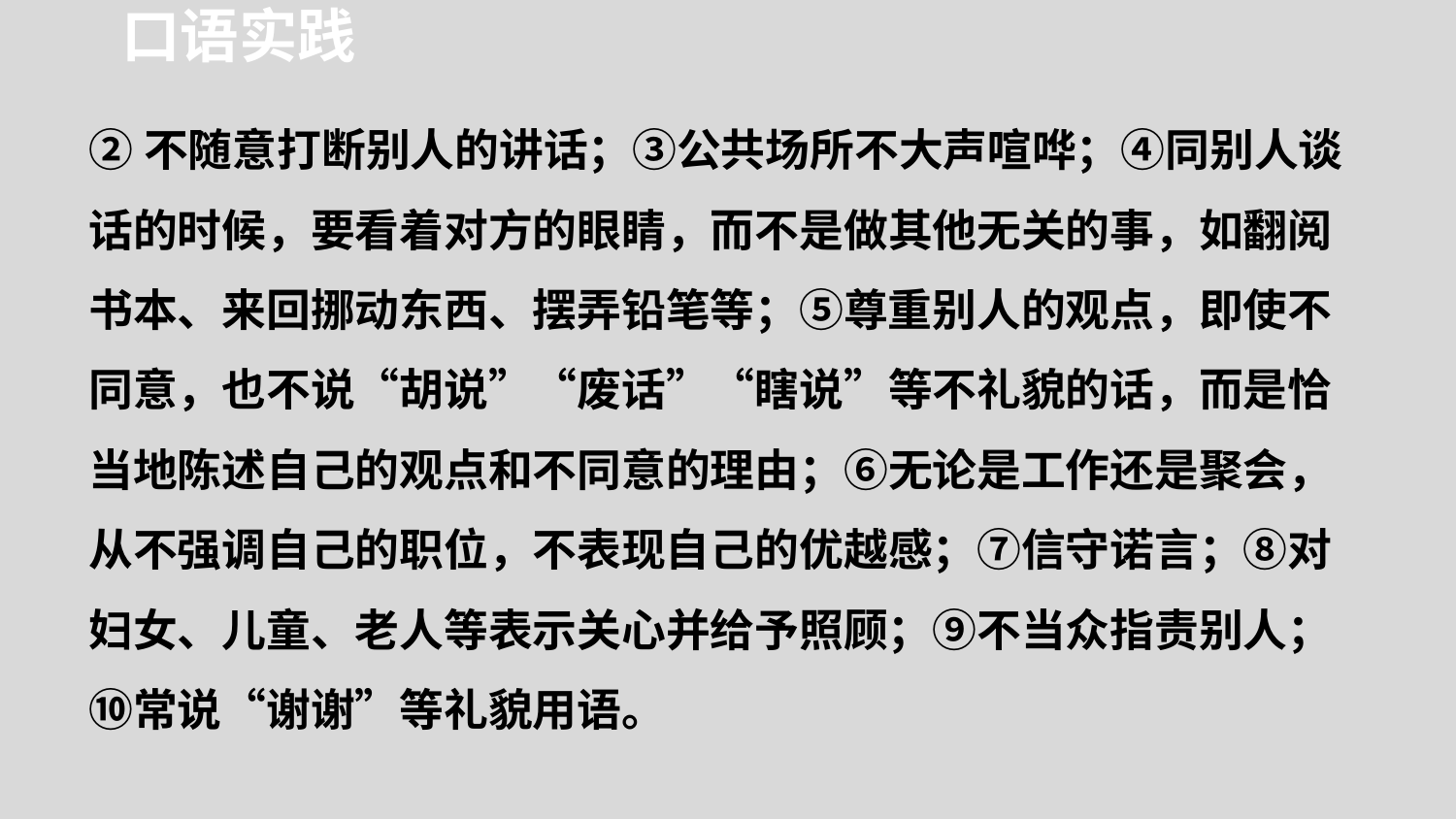

口语实践
②不随意打断别人的讲话；③公共场所不大声喧哗；④同别人谈话的时候，要看着对方的眼睛，而不是做其他无关的事，如翻阅书本、来回挪动东西、摆弄铅笔等；⑤尊重别人的观点，即使不同意，也不说“胡说”“废话”“瞎说”等不礼貌的话，而是恰当地陈述自己的观点和不同意的理由；⑥无论是工作还是聚会，从不强调自己的职位，不表现自己的优越感；⑦信守诺言；⑧对妇女、儿童、老人等表示关心并给予照顾；⑨不当众指责别人；⑩常说“谢谢”等礼貌用语。